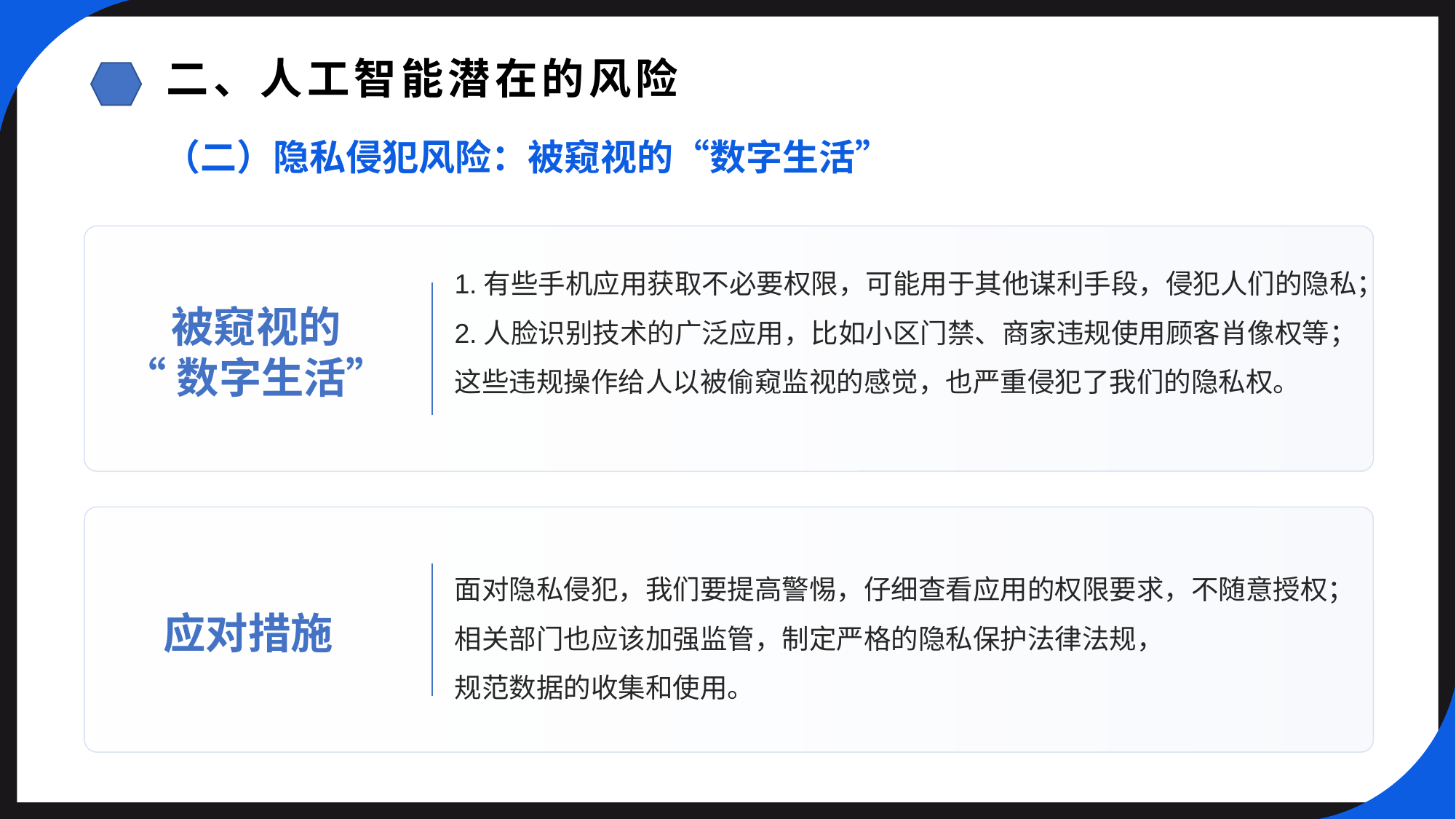

二、人工智能潜在的风险
（二）隐私侵犯风险：被窥视的“数字生活”

1.有些手机应用获取不必要权限，可能用于其他谋利手段，侵犯人们的隐私；
2.人脸识别技术的广泛应用，比如小区门禁、商家违规使用顾客肖像权等；
这些违规操作给人以被偷窥监视的感觉，也严重侵犯了我们的隐私权。

被窥视的
“数字生活”

面对隐私侵犯，我们要提高警惕，仔细查看应用的权限要求，不随意授权；
相关部门也应该加强监管，制定严格的隐私保护法律法规，
规范数据的收集和使用。
应对措施